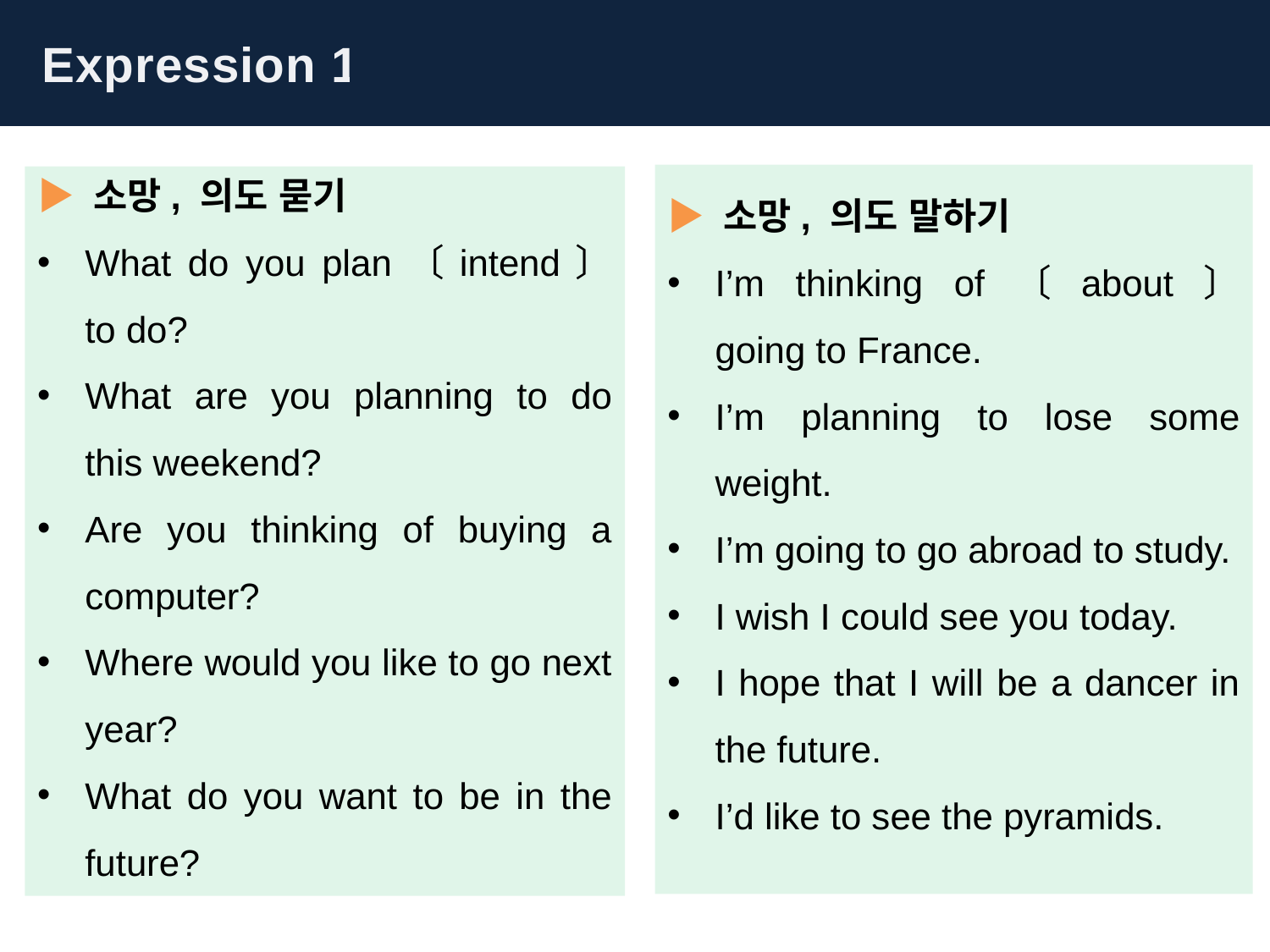

Expression 1
▶ 소망, 의도 말하기
I’m thinking of〔about〕 going to France.
I’m planning to lose some weight.
I’m going to go abroad to study.
I wish I could see you today.
I hope that I will be a dancer in the future.
I’d like to see the pyramids.
▶ 소망, 의도 묻기
What do you plan〔intend〕 to do?
What are you planning to do this weekend?
Are you thinking of buying a computer?
Where would you like to go next year?
What do you want to be in the future?